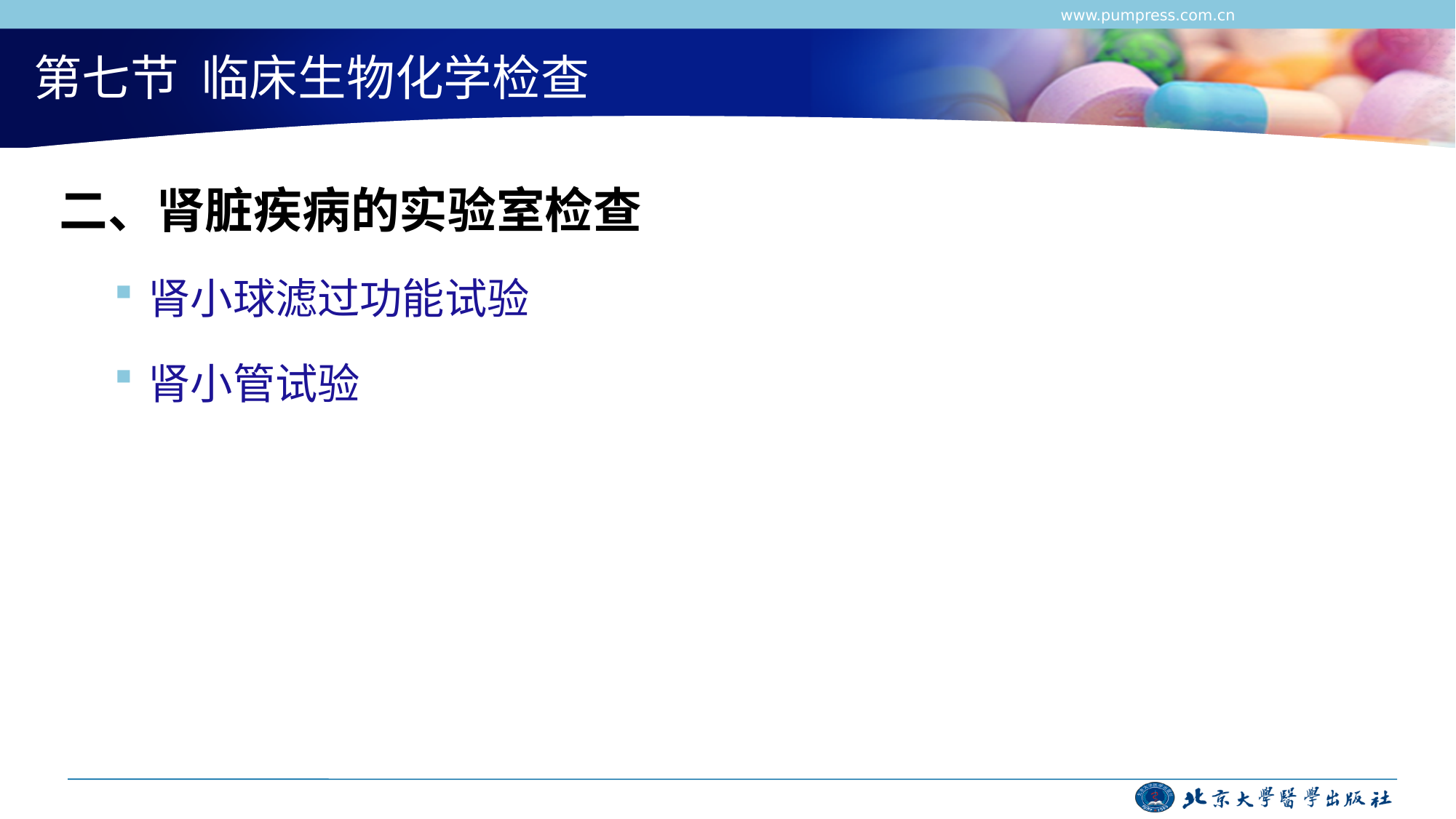

第七节  临床生物化学检查
二、肾脏疾病的实验室检查
肾小球滤过功能试验
肾小管试验
www.pumpress.com.cn